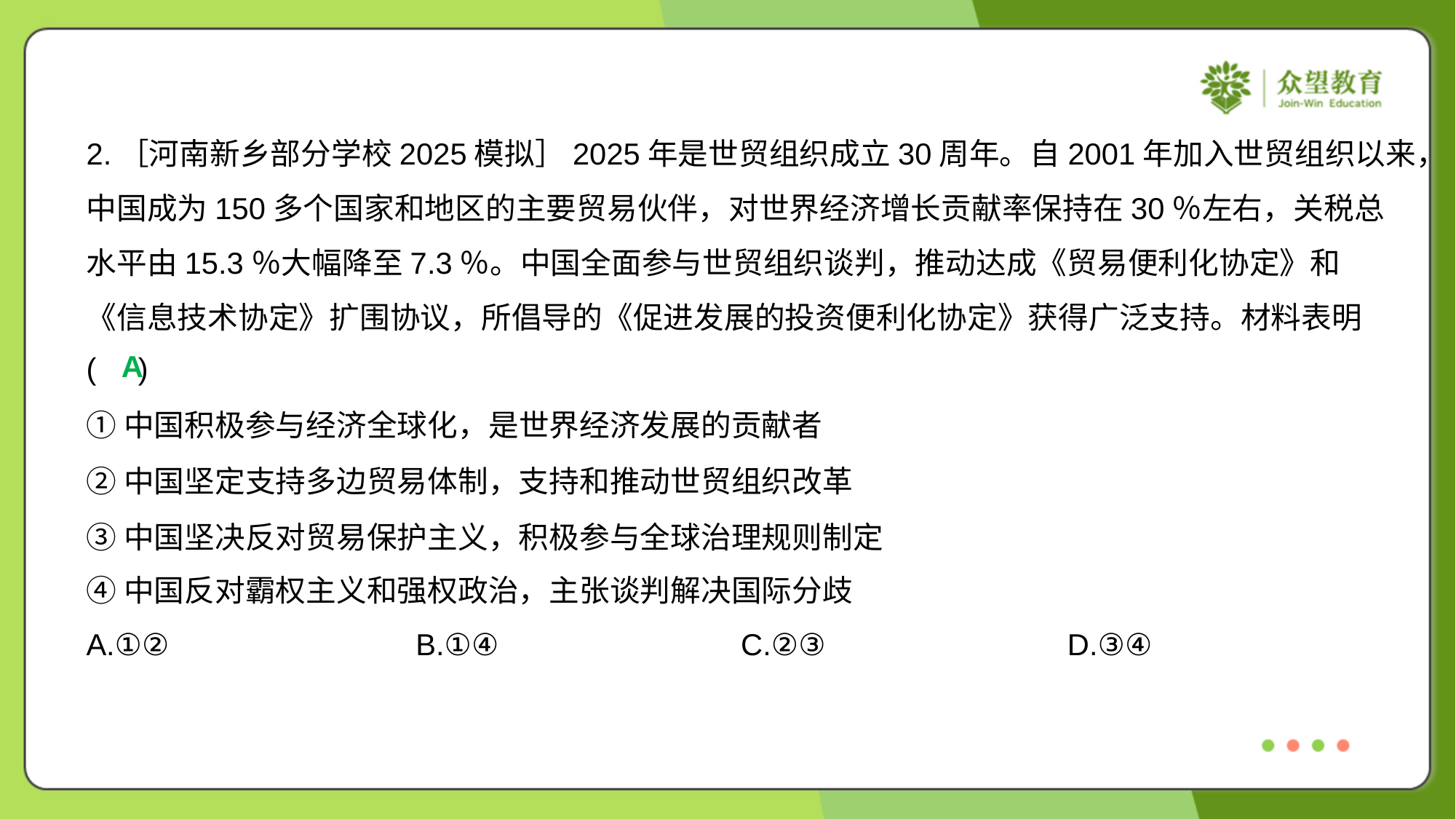

2.［河南新乡部分学校2025模拟］2025年是世贸组织成立30周年。自2001年加入世贸组织以来，
中国成为150多个国家和地区的主要贸易伙伴，对世界经济增长贡献率保持在30％左右，关税总
水平由15.3％大幅降至7.3％。中国全面参与世贸组织谈判，推动达成《贸易便利化协定》和
《信息技术协定》扩围协议，所倡导的《促进发展的投资便利化协定》获得广泛支持。材料表明
(     )
A
①中国积极参与经济全球化，是世界经济发展的贡献者
②中国坚定支持多边贸易体制，支持和推动世贸组织改革
③中国坚决反对贸易保护主义，积极参与全球治理规则制定
④中国反对霸权主义和强权政治，主张谈判解决国际分歧
A.①②	B.①④	C.②③	D.③④